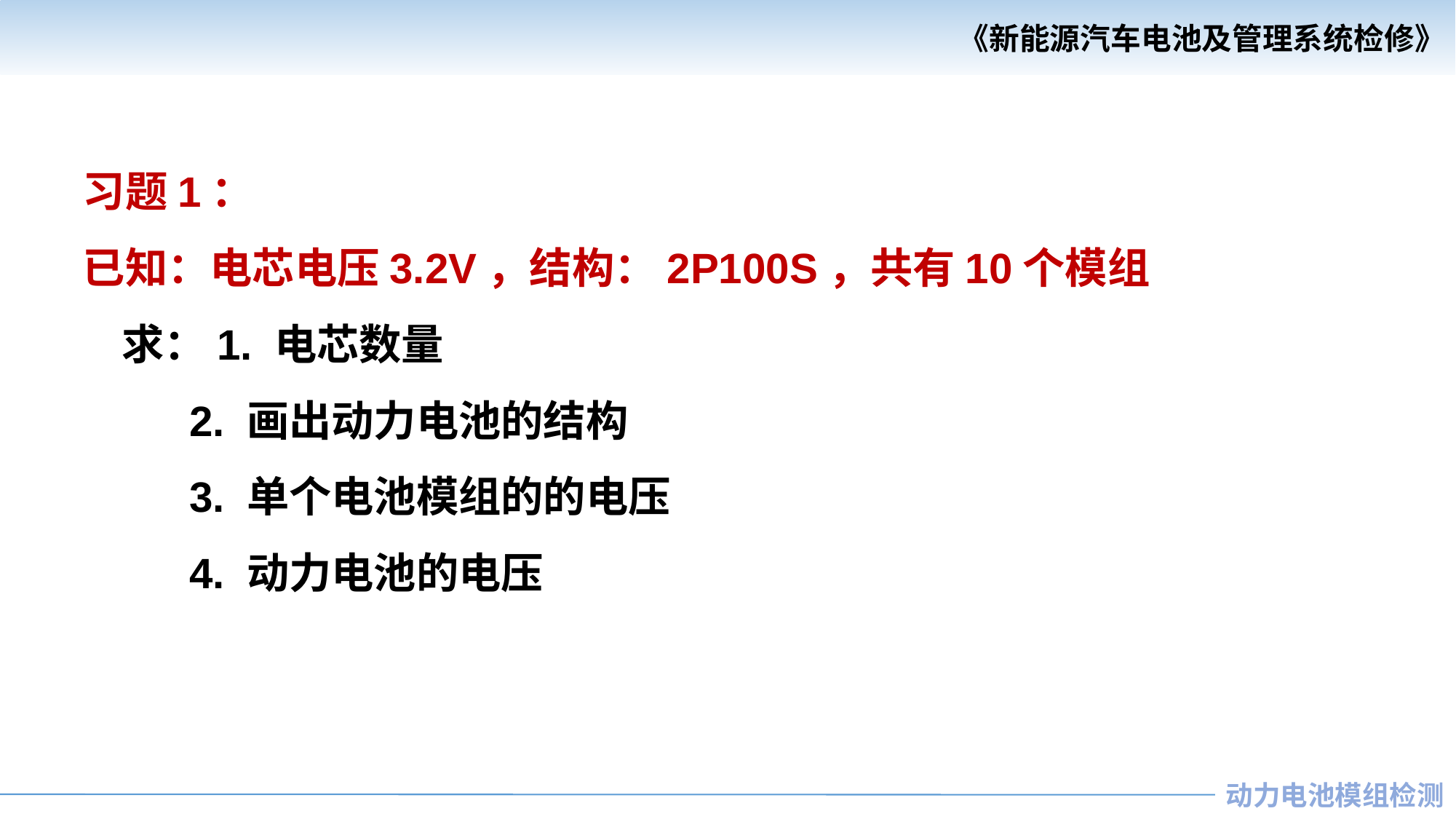

习题1：
已知：电芯电压3.2V，结构：2P100S，共有10个模组
   求：1. 电芯数量
         2. 画出动力电池的结构
         3. 单个电池模组的的电压
         4. 动力电池的电压